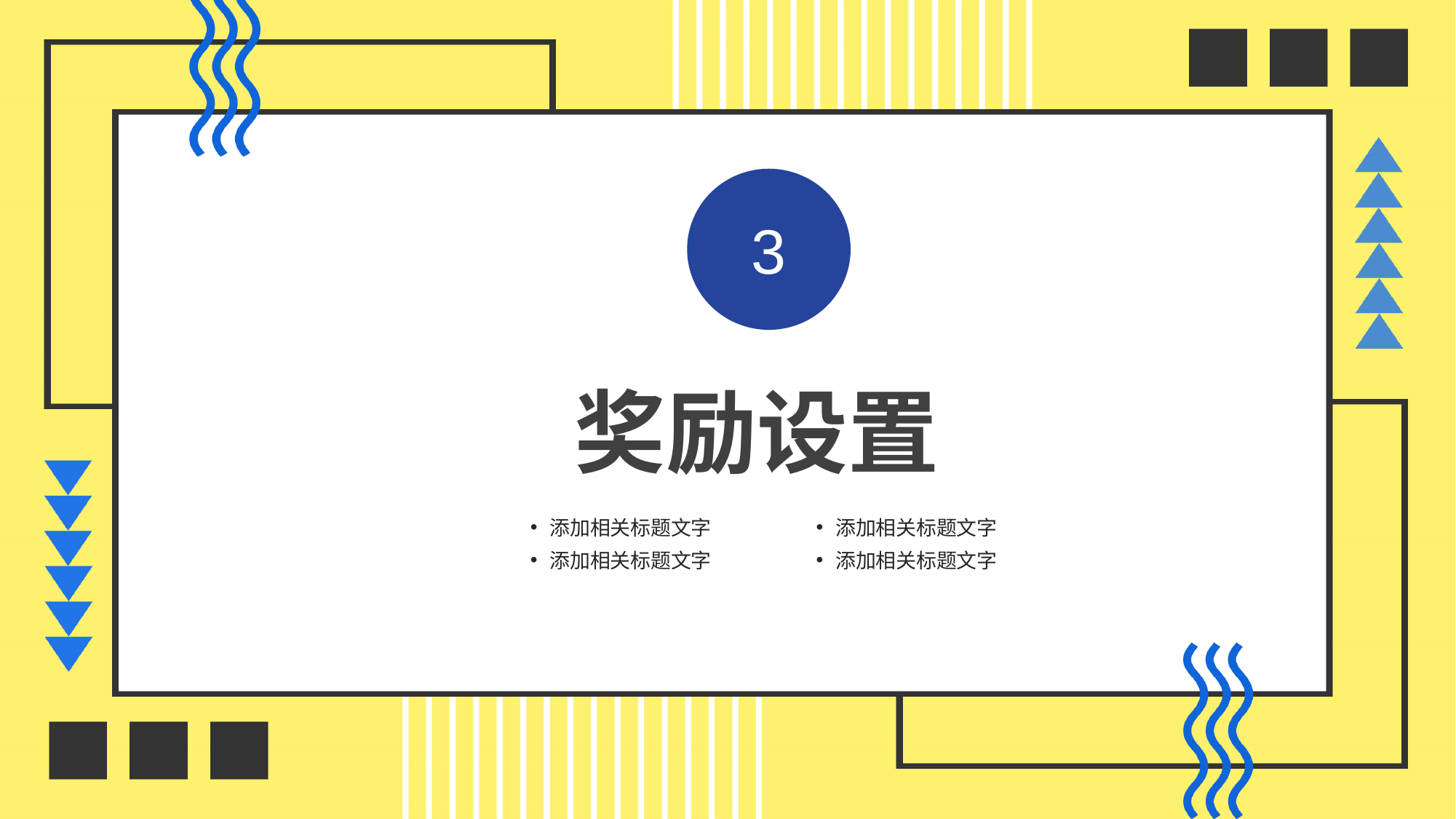

3
奖励设置
添加相关标题文字
添加相关标题文字
添加相关标题文字
添加相关标题文字